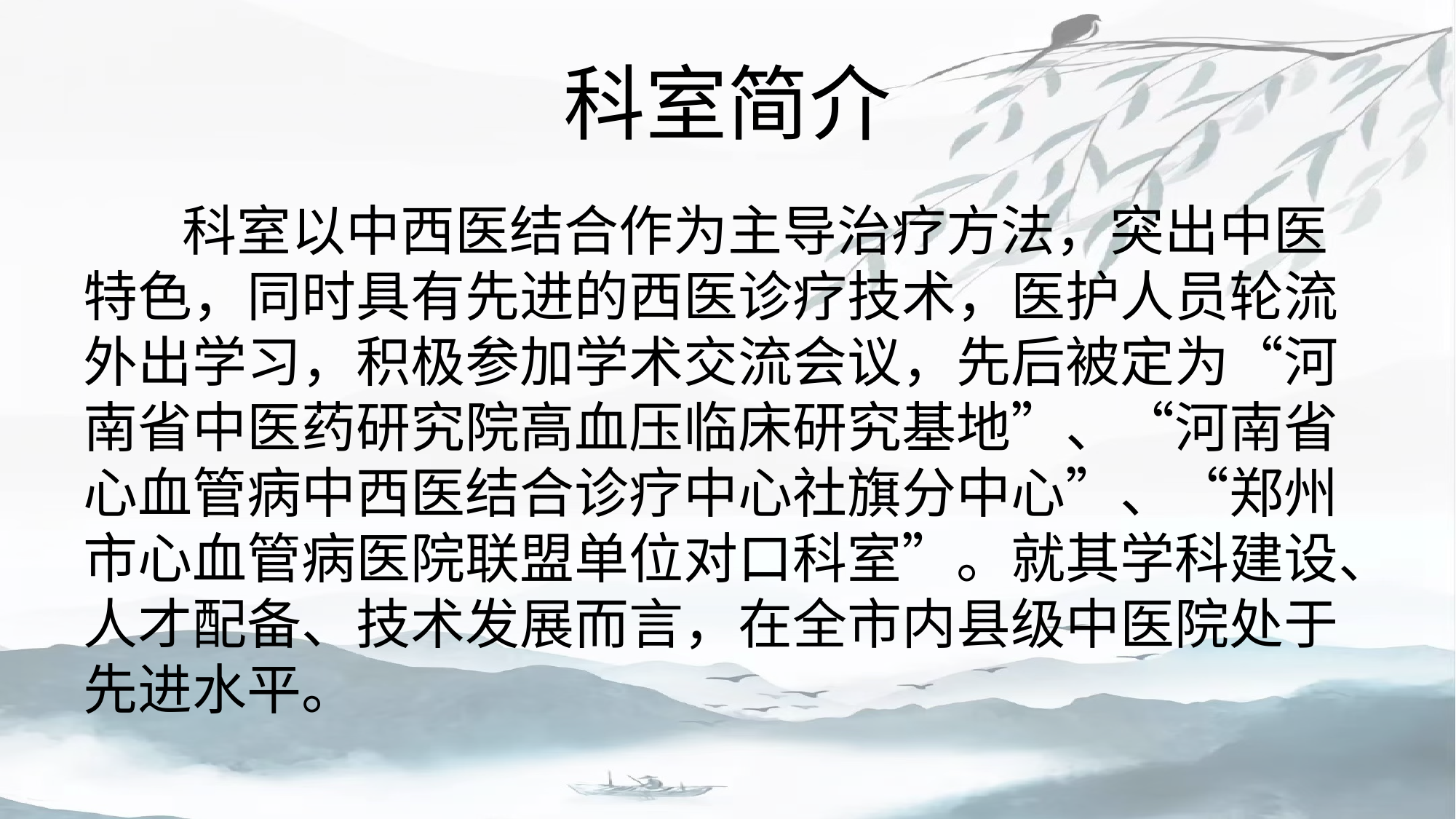

# 科室简介
        科室以中西医结合作为主导治疗方法，突出中医特色，同时具有先进的西医诊疗技术，医护人员轮流外出学习，积极参加学术交流会议，先后被定为“河南省中医药研究院高血压临床研究基地”、“河南省心血管病中西医结合诊疗中心社旗分中心”、“郑州市心血管病医院联盟单位对口科室”。就其学科建设、人才配备、技术发展而言，在全市内县级中医院处于先进水平。